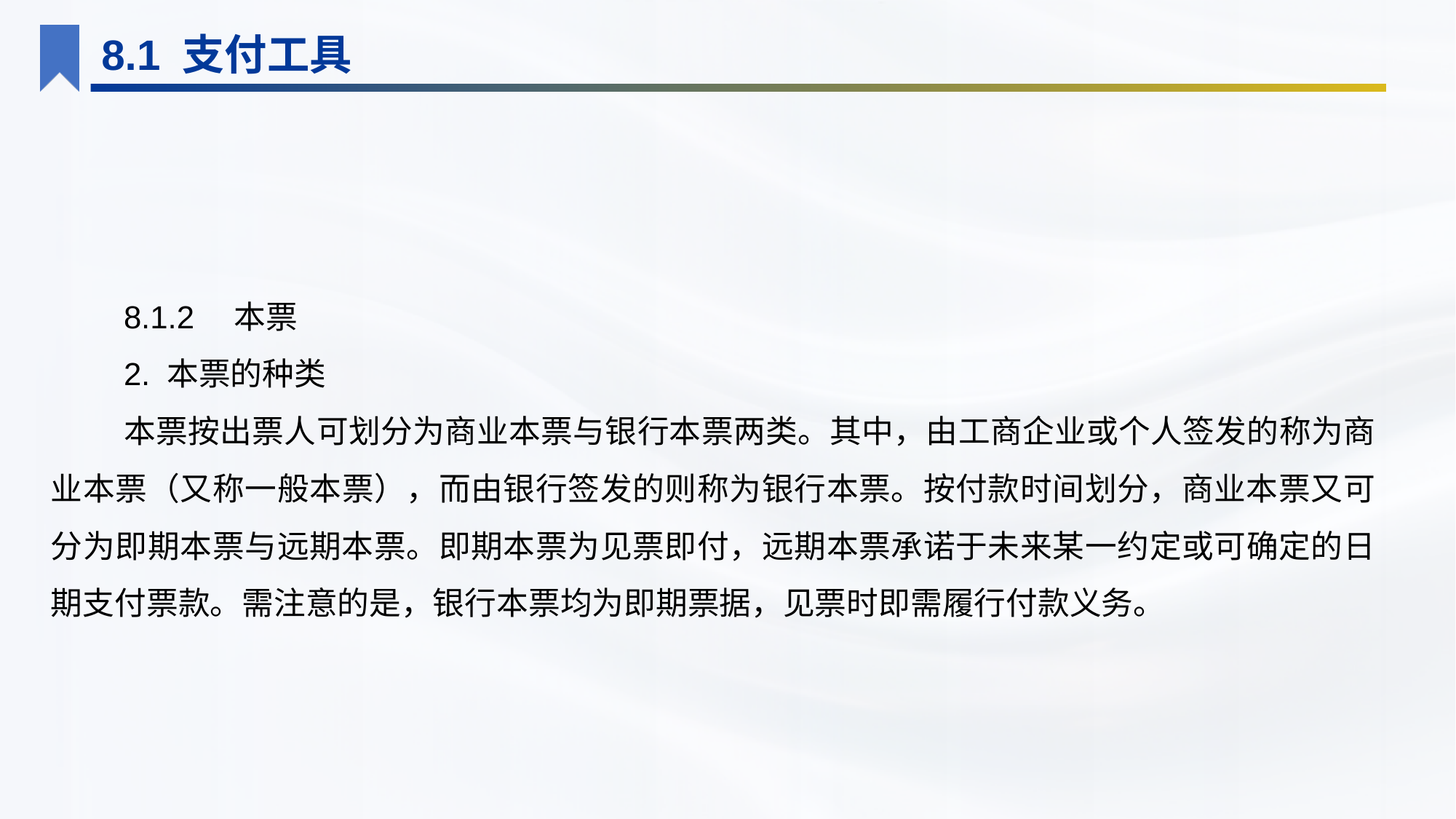

8.1 支付工具
8.1.2　本票
2. 本票的种类
本票按出票人可划分为商业本票与银行本票两类。其中，由工商企业或个人签发的称为商业本票（又称一般本票），而由银行签发的则称为银行本票。按付款时间划分，商业本票又可分为即期本票与远期本票。即期本票为见票即付，远期本票承诺于未来某一约定或可确定的日期支付票款。需注意的是，银行本票均为即期票据，见票时即需履行付款义务。